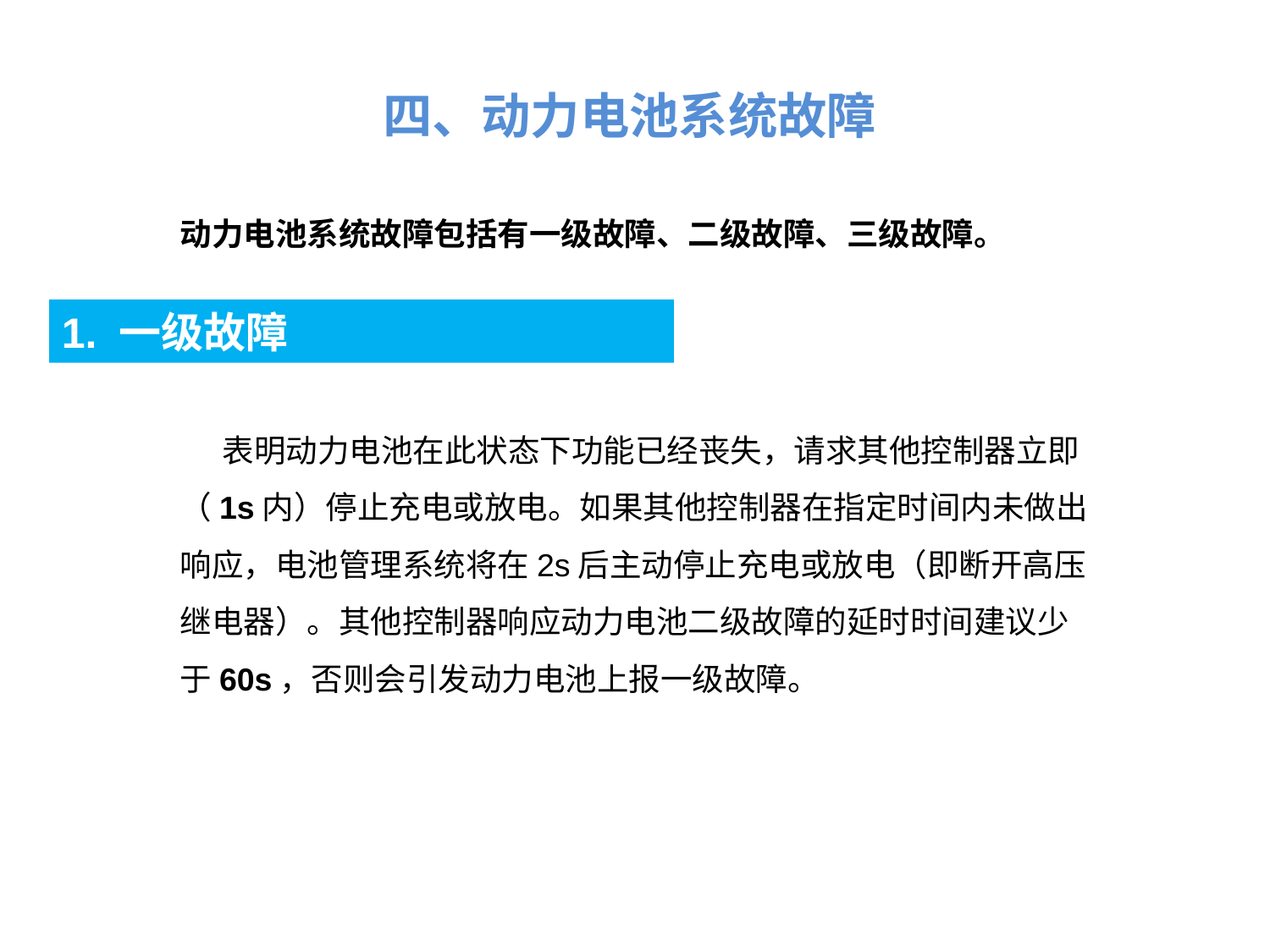

四、动力电池系统故障
动力电池系统故障包括有一级故障、二级故障、三级故障。
1. 一级故障
表明动力电池在此状态下功能已经丧失，请求其他控制器立即（1s内）停止充电或放电。如果其他控制器在指定时间内未做出响应，电池管理系统将在2s后主动停止充电或放电（即断开高压继电器）。其他控制器响应动力电池二级故障的延时时间建议少于60s，否则会引发动力电池上报一级故障。